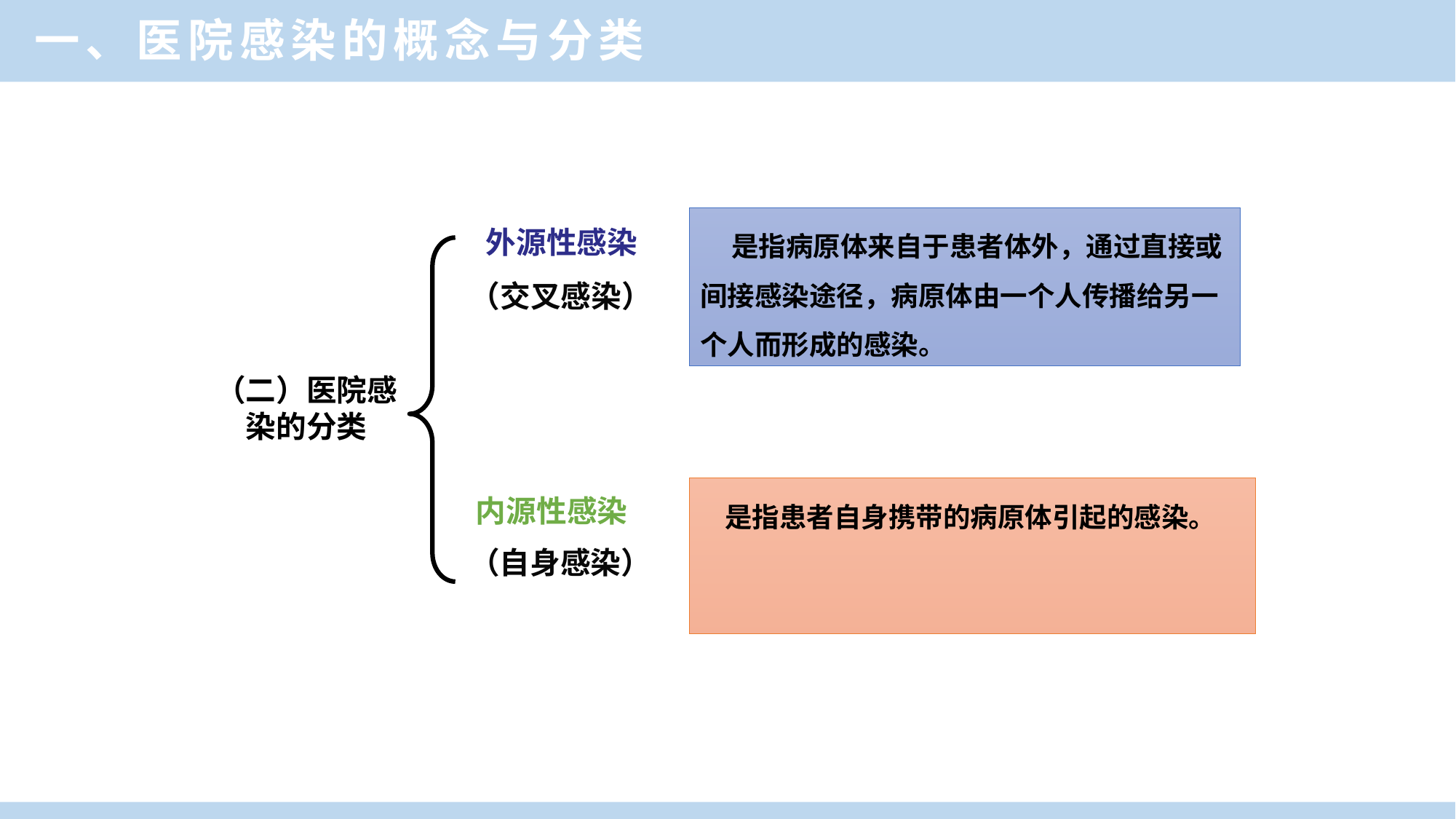

一、医院感染的概念与分类
    是指病原体来自于患者体外，通过直接或间接感染途径，病原体由一个人传播给另一个人而形成的感染。
外源性感染

（交叉感染）
（二）医院感染的分类
   是指患者自身携带的病原体引起的感染。

   内源性感染
（自身感染）